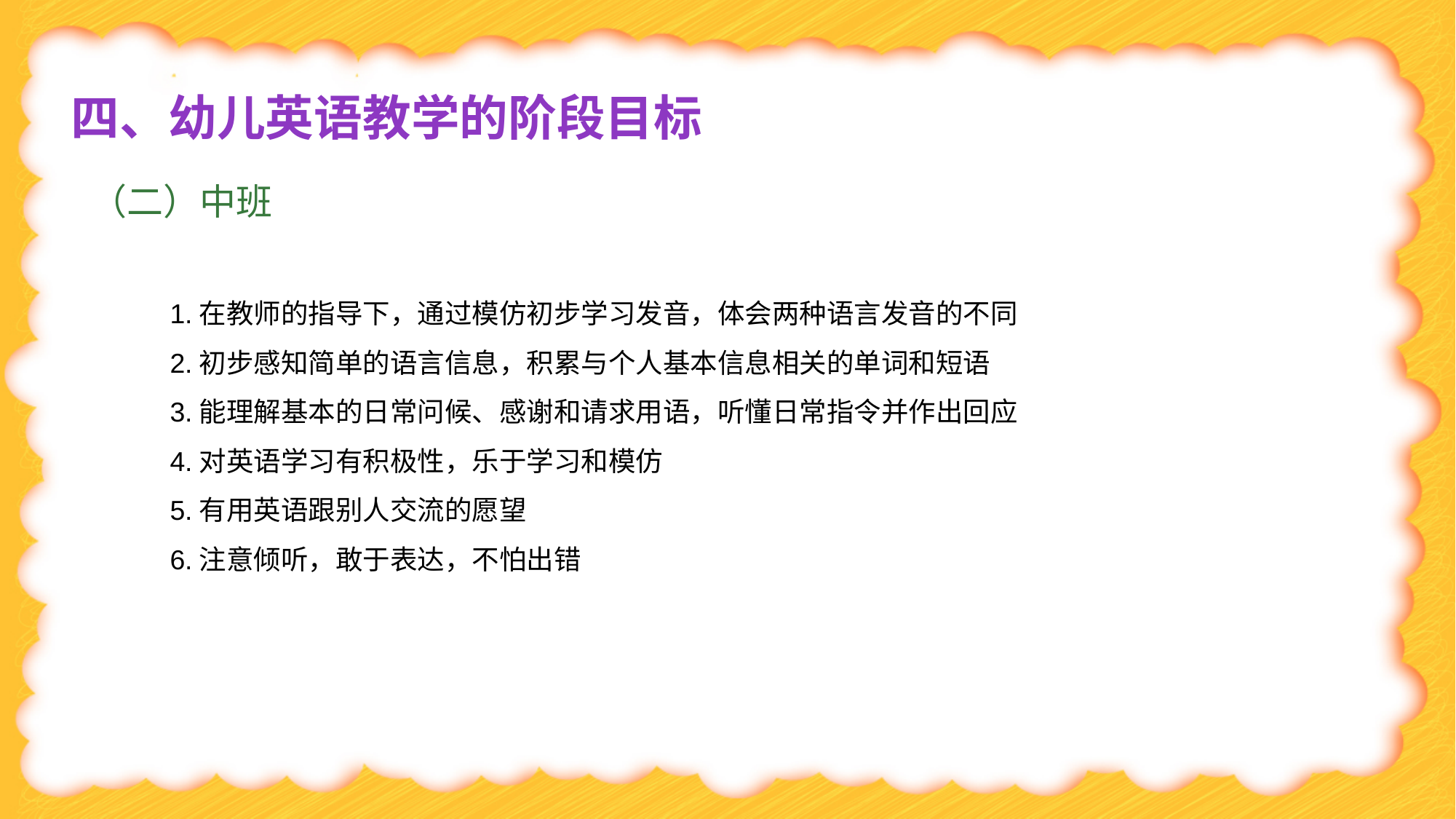

四、幼儿英语教学的阶段目标
（二）中班
1.在教师的指导下，通过模仿初步学习发音，体会两种语言发音的不同
2.初步感知简单的语言信息，积累与个人基本信息相关的单词和短语
3.能理解基本的日常问候、感谢和请求用语，听懂日常指令并作出回应
4.对英语学习有积极性，乐于学习和模仿
5.有用英语跟别人交流的愿望
6.注意倾听，敢于表达，不怕出错